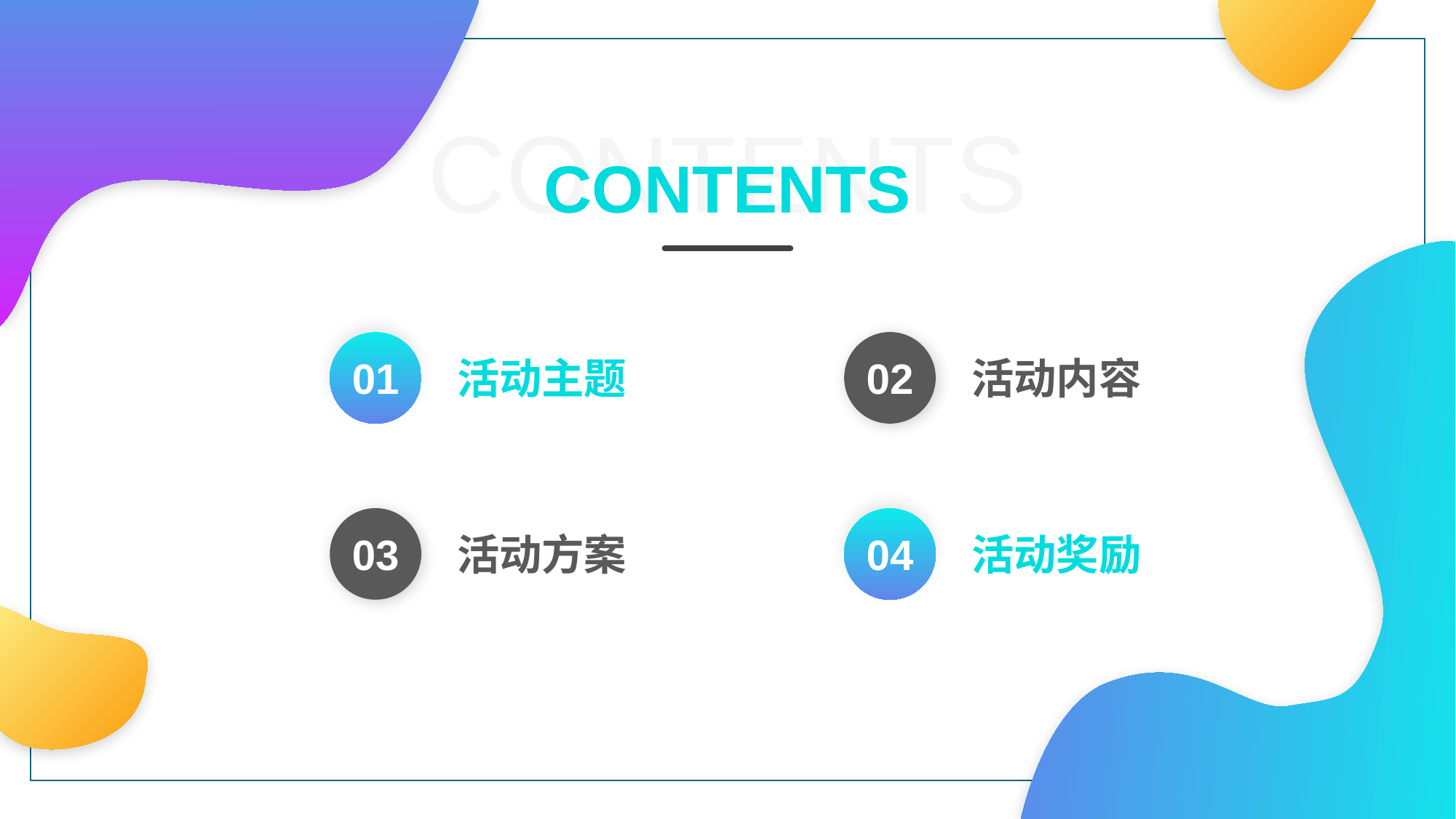

CONTENTS
CONTENTS

活动主题
01
02
活动内容

04
活动奖励
03
活动方案